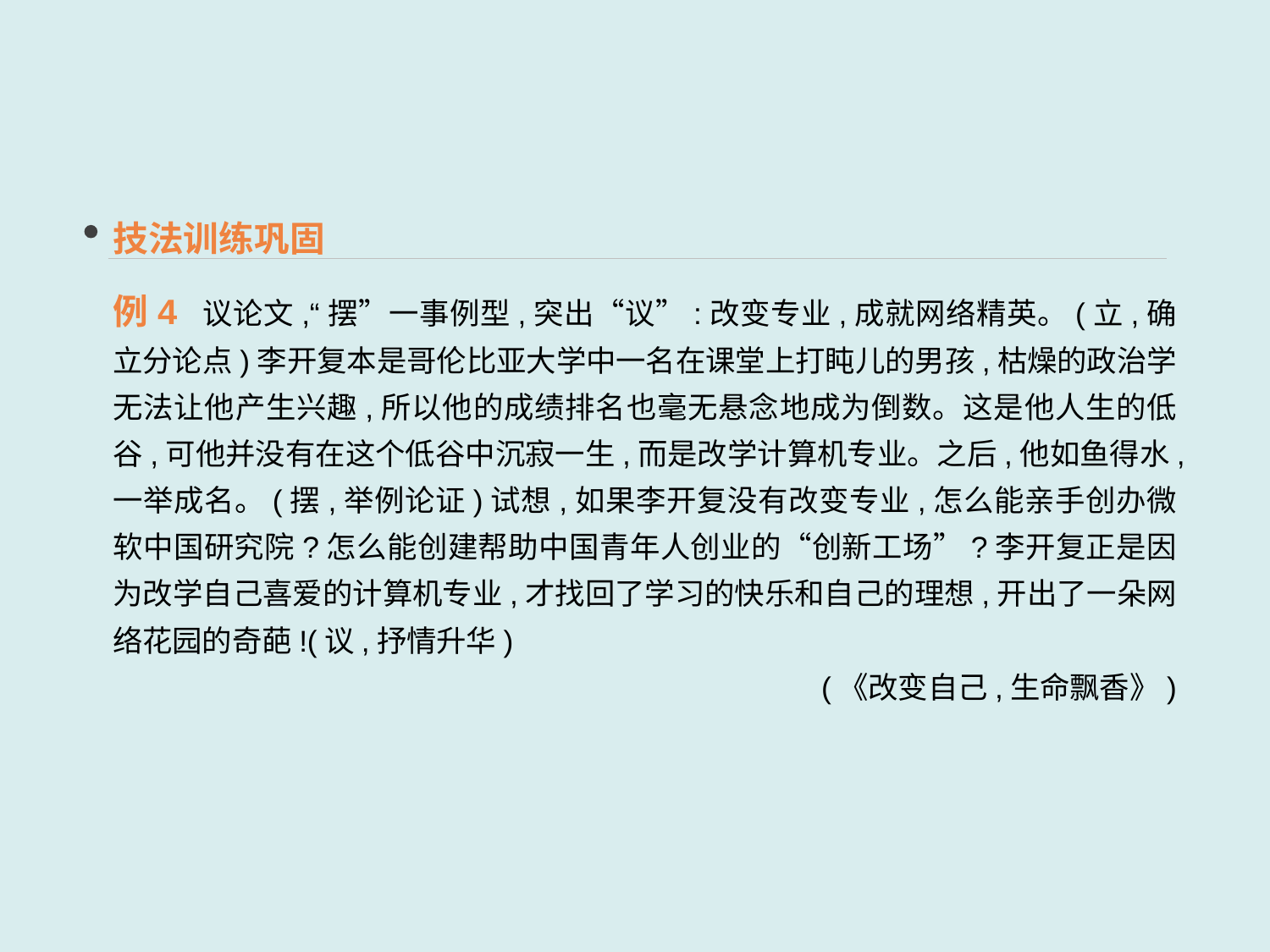

技法训练巩固

例4  议论文,“摆”一事例型,突出“议”:改变专业,成就网络精英。(立,确立分论点)李开复本是哥伦比亚大学中一名在课堂上打盹儿的男孩,枯燥的政治学无法让他产生兴趣,所以他的成绩排名也毫无悬念地成为倒数。这是他人生的低谷,可他并没有在这个低谷中沉寂一生,而是改学计算机专业。之后,他如鱼得水,一举成名。(摆,举例论证)试想,如果李开复没有改变专业,怎么能亲手创办微软中国研究院?怎么能创建帮助中国青年人创业的“创新工场”?李开复正是因为改学自己喜爱的计算机专业,才找回了学习的快乐和自己的理想,开出了一朵网络花园的奇葩!(议,抒情升华)
(《改变自己,生命飘香》)